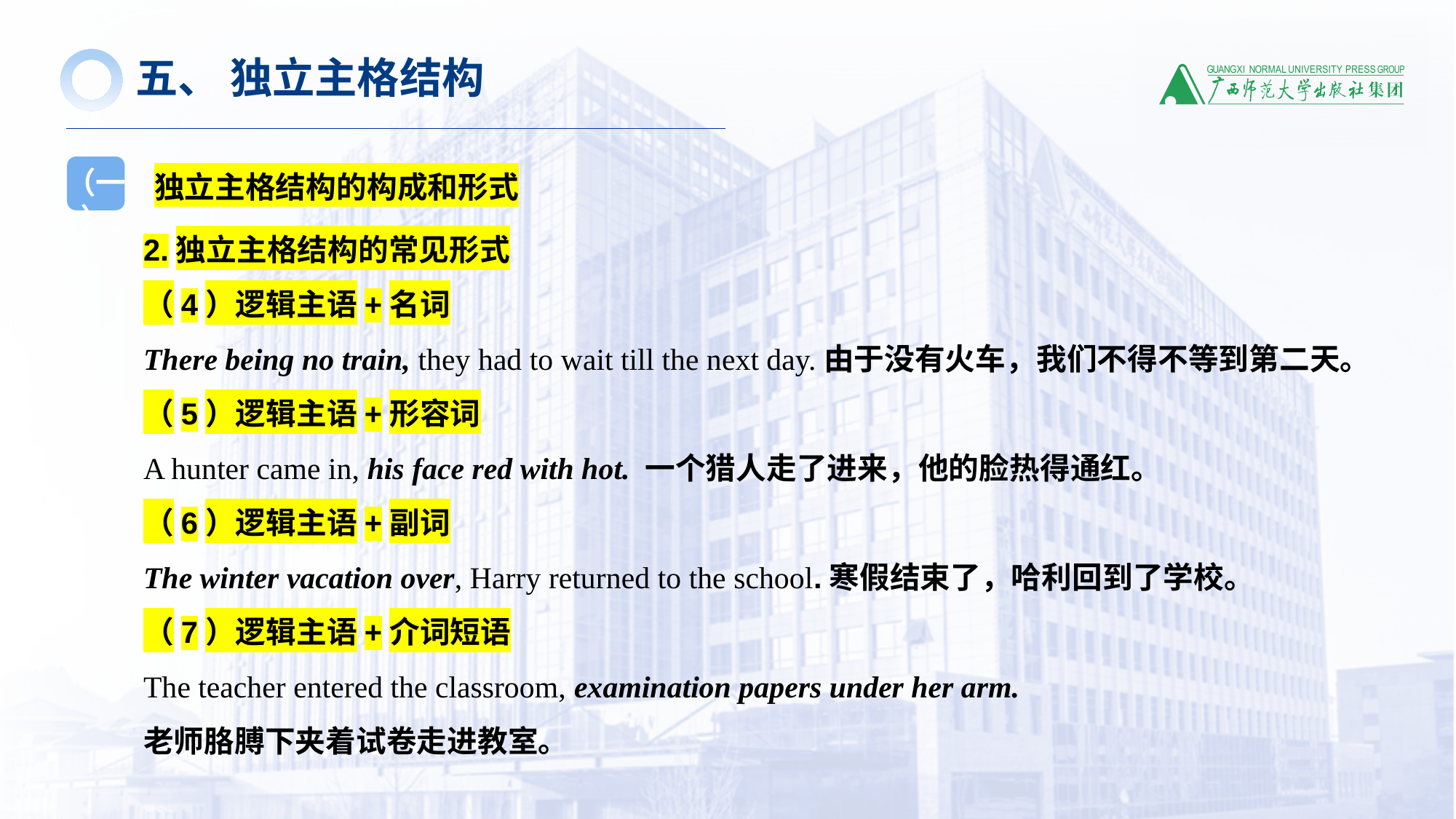

五、 独立主格结构

独立主格结构的构成和形式
（一）

2.独立主格结构的常见形式
（4）逻辑主语+名词
There being no train, they had to wait till the next day.由于没有火车，我们不得不等到第二天。
（5）逻辑主语+形容词
A hunter came in, his face red with hot. 一个猎人走了进来，他的脸热得通红。
（6）逻辑主语+副词
The winter vacation over, Harry returned to the school.寒假结束了，哈利回到了学校。
（7）逻辑主语+介词短语
The teacher entered the classroom, examination papers under her arm.
老师胳膊下夹着试卷走进教室。